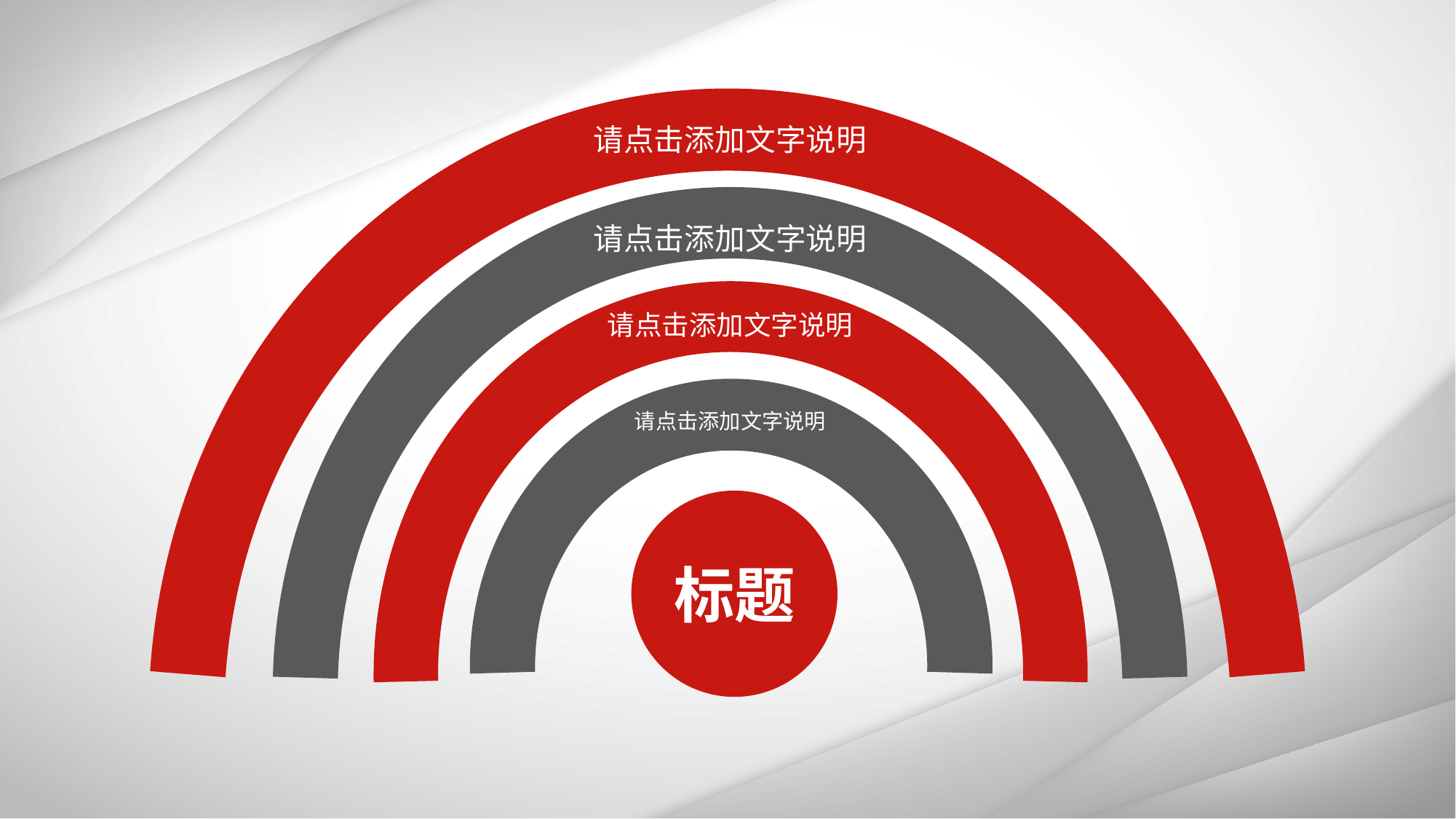

请点击添加文字说明

请点击添加文字说明

请点击添加文字说明

请点击添加文字说明
标题